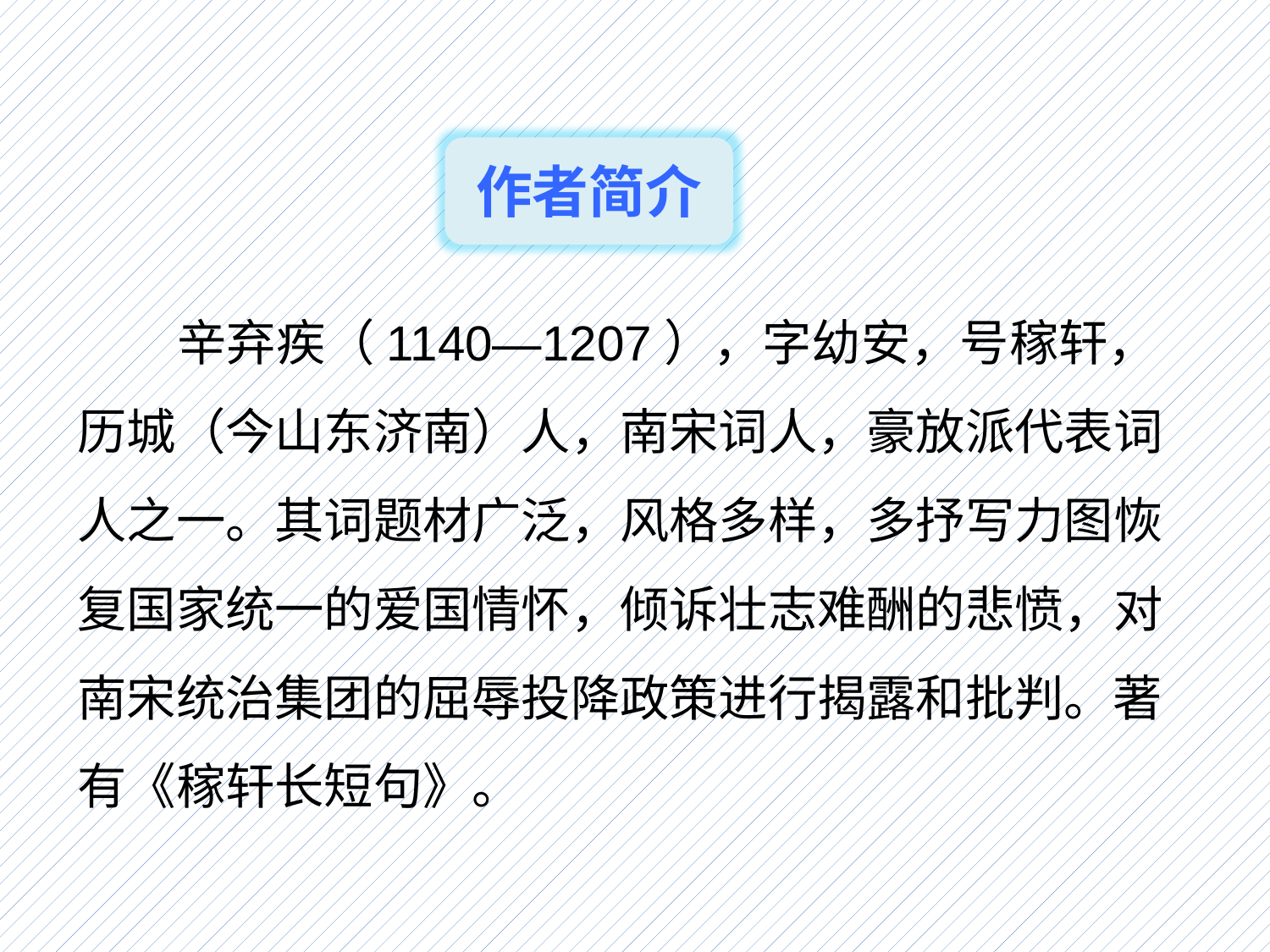

作者简介
辛弃疾（1140—1207），字幼安，号稼轩，历城（今山东济南）人，南宋词人，豪放派代表词人之一。其词题材广泛，风格多样，多抒写力图恢复国家统一的爱国情怀，倾诉壮志难酬的悲愤，对南宋统治集团的屈辱投降政策进行揭露和批判。著有《稼轩长短句》。